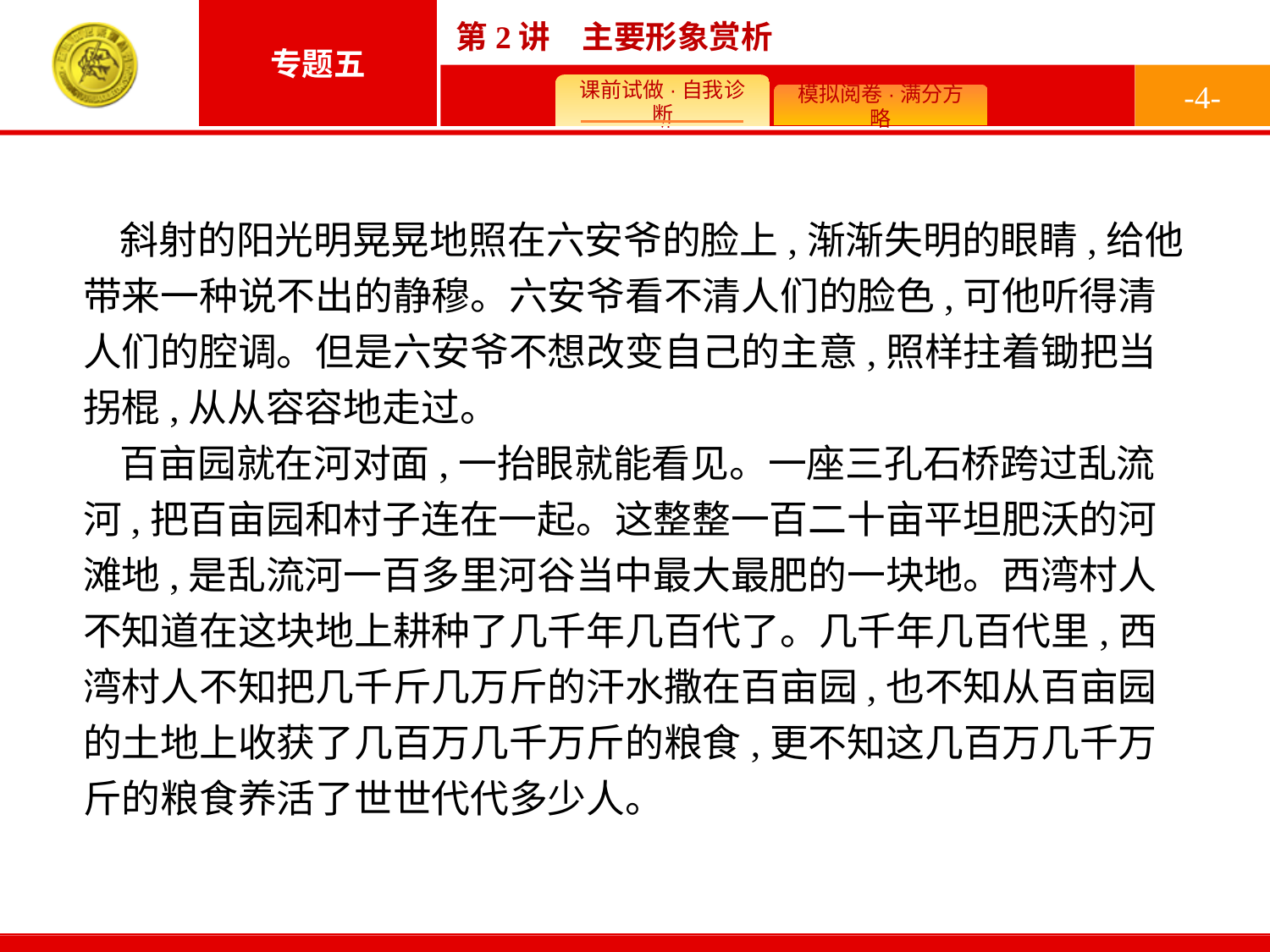

-4-
斜射的阳光明晃晃地照在六安爷的脸上,渐渐失明的眼睛,给他带来一种说不出的静穆。六安爷看不清人们的脸色,可他听得清人们的腔调。但是六安爷不想改变自己的主意,照样拄着锄把当拐棍,从从容容地走过。
百亩园就在河对面,一抬眼就能看见。一座三孔石桥跨过乱流河,把百亩园和村子连在一起。这整整一百二十亩平坦肥沃的河滩地,是乱流河一百多里河谷当中最大最肥的一块地。西湾村人不知道在这块地上耕种了几千年几百代了。几千年几百代里,西湾村人不知把几千斤几万斤的汗水撒在百亩园,也不知从百亩园的土地上收获了几百万几千万斤的粮食,更不知这几百万几千万斤的粮食养活了世世代代多少人。